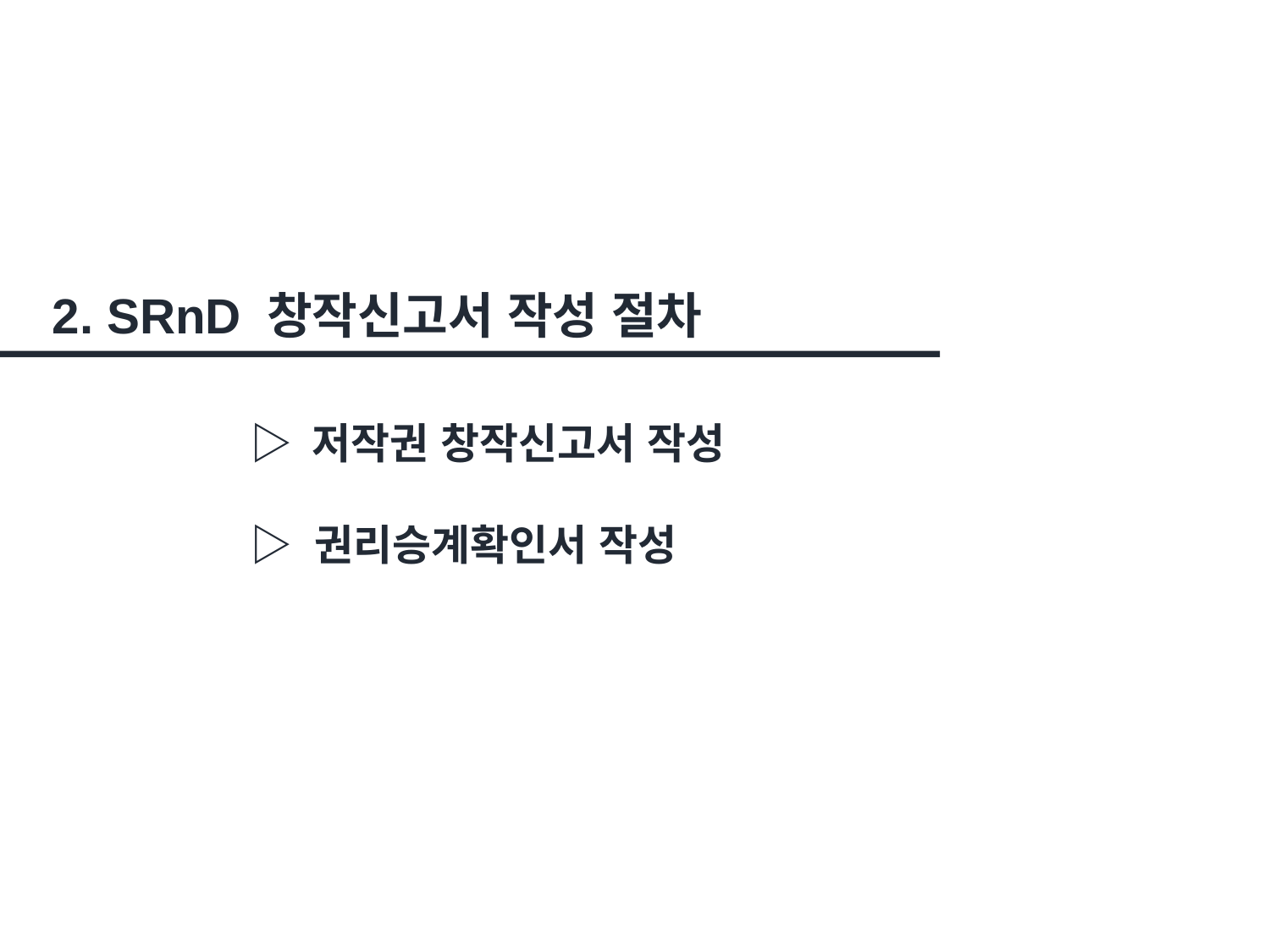

2. SRnD 창작신고서 작성 절차

▷ 저작권 창작신고서 작성
▷ 권리승계확인서 작성